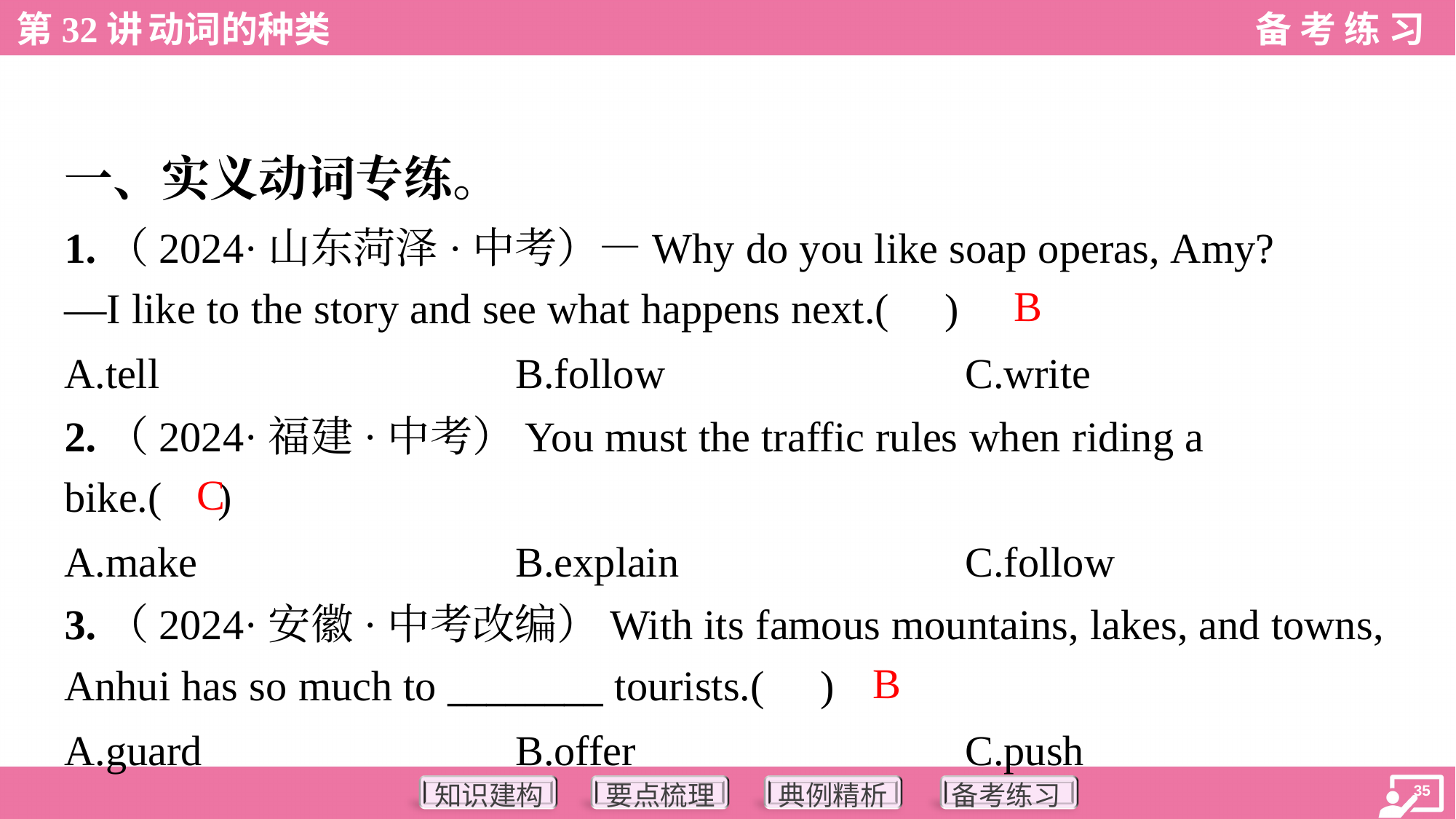

一、实义动词专练。
1.（2024·山东菏泽·中考）—Why do you like soap operas, Amy?
—I like to the story and see what happens next.(     )
B
A.tell	B.follow	C.write
2.（2024·福建·中考）You must the traffic rules when riding a
bike.(     )
C
A.make	B.explain	C.follow
3.（2024·安徽·中考改编）With its famous mountains, lakes, and towns,
Anhui has so much to ________ tourists.(     )
B
A.guard	B.offer	C.push